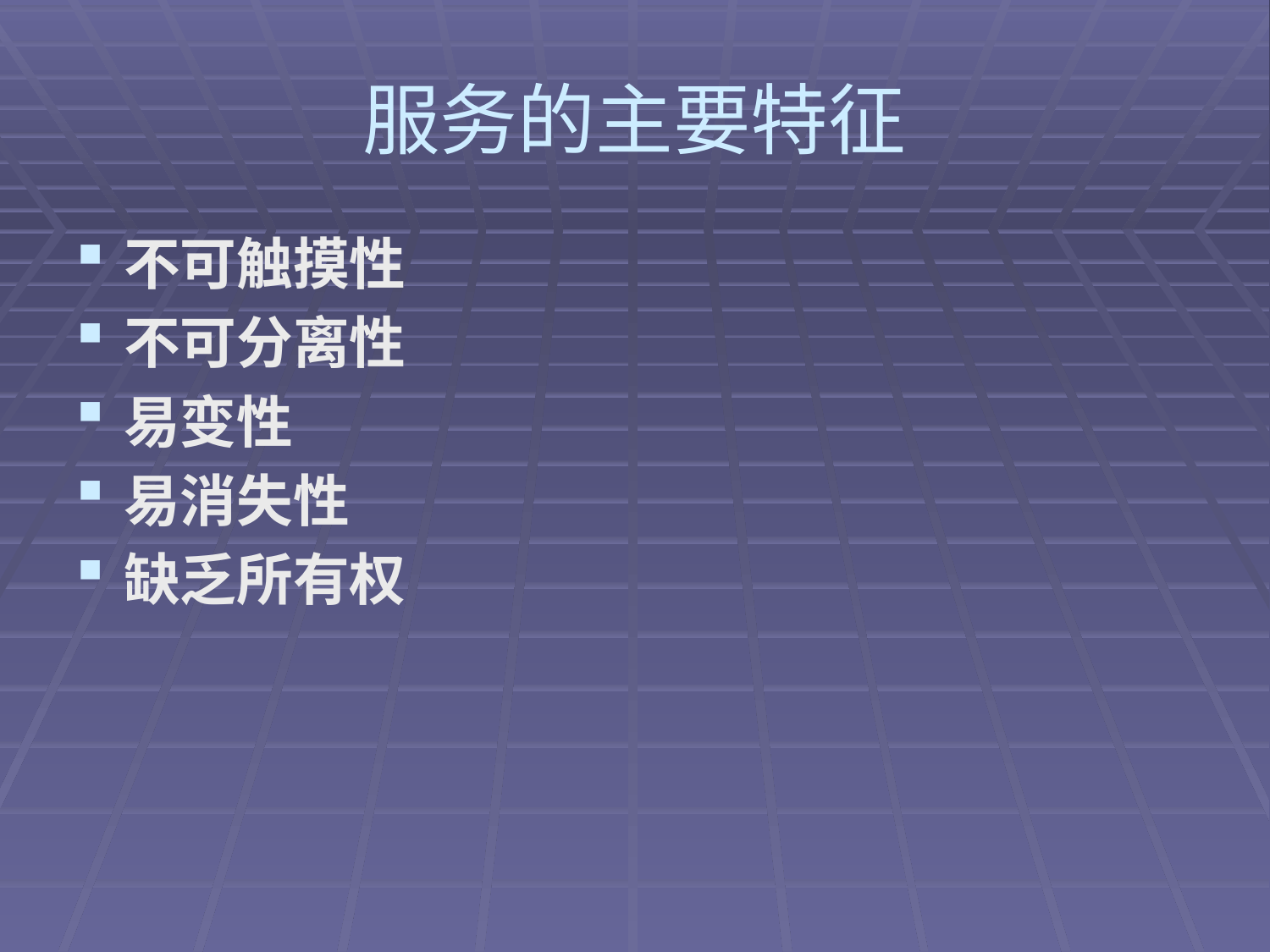

# 服务的主要特征
不可触摸性
不可分离性
易变性
易消失性
缺乏所有权